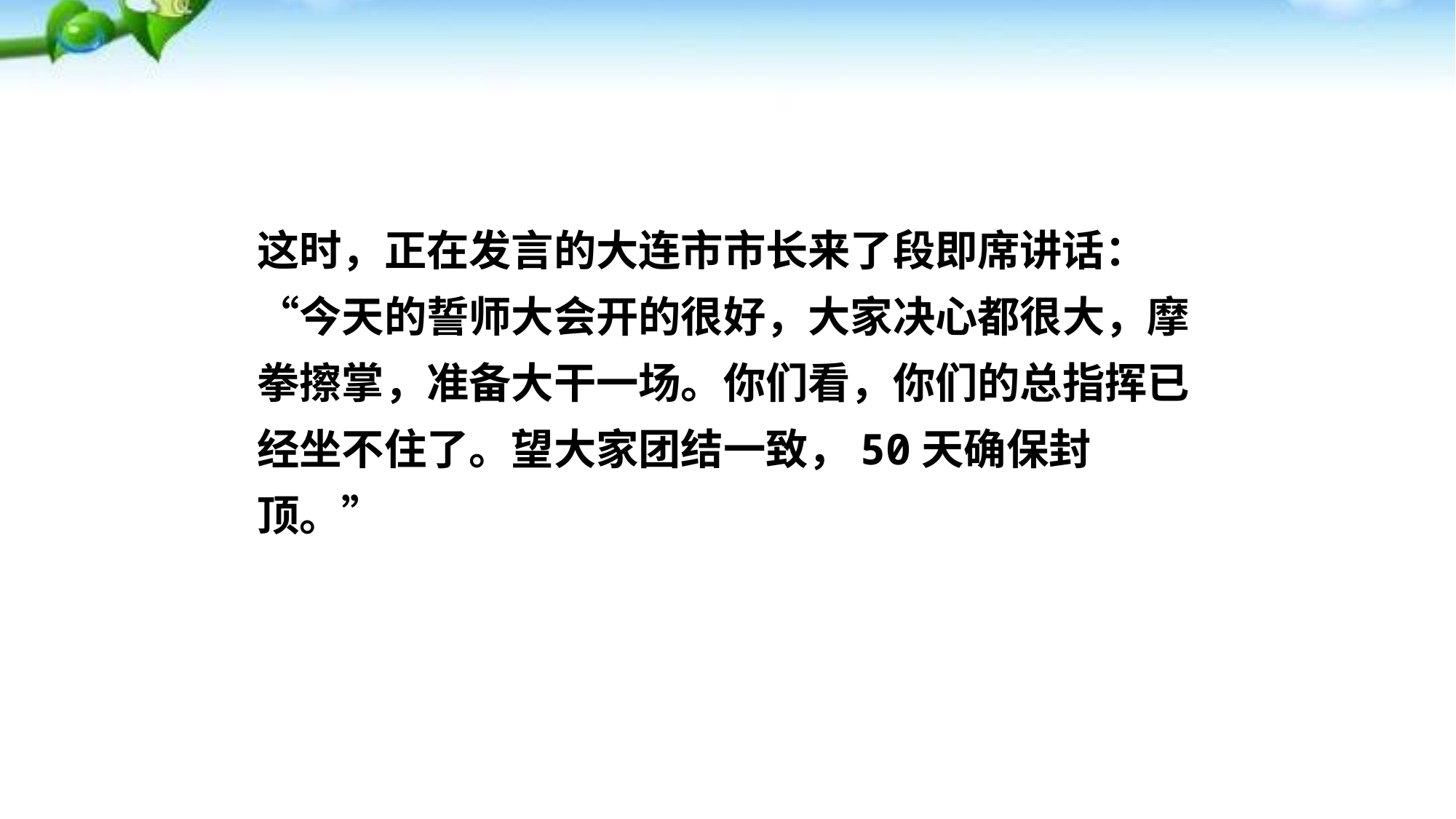

这时，正在发言的大连市市长来了段即席讲话：“今天的誓师大会开的很好，大家决心都很大，摩拳擦掌，准备大干一场。你们看，你们的总指挥已经坐不住了。望大家团结一致，50天确保封顶。”